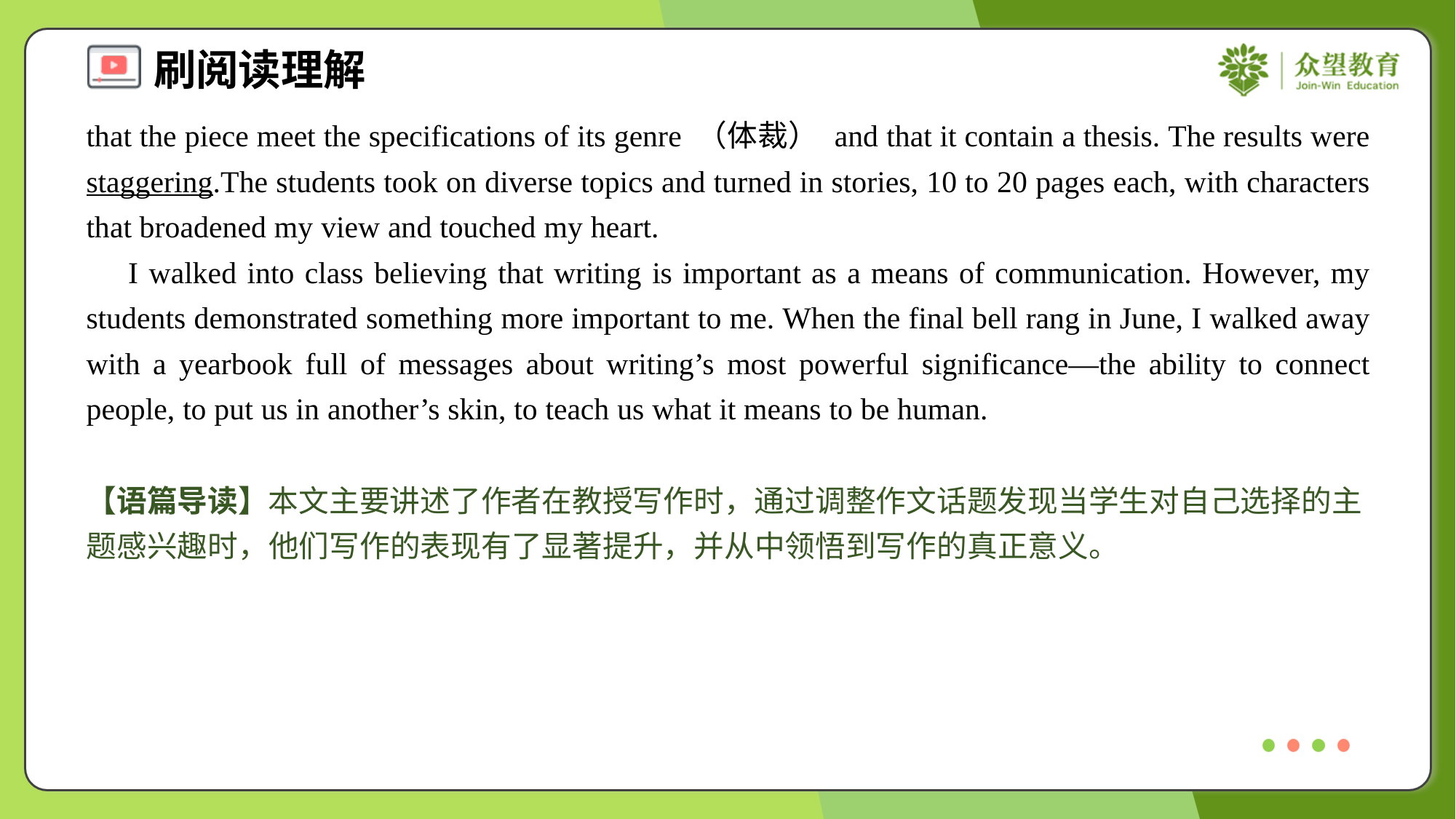

that the piece meet the specifications of its genre （体裁） and that it contain a thesis. The results were staggering.The students took on diverse topics and turned in stories, 10 to 20 pages each, with characters that broadened my view and touched my heart.
    I walked into class believing that writing is important as a means of communication. However, my students demonstrated something more important to me. When the final bell rang in June, I walked away with a yearbook full of messages about writing’s most powerful significance—the ability to connect people, to put us in another’s skin, to teach us what it means to be human.
【语篇导读】本文主要讲述了作者在教授写作时，通过调整作文话题发现当学生对自己选择的主题感兴趣时，他们写作的表现有了显著提升，并从中领悟到写作的真正意义。